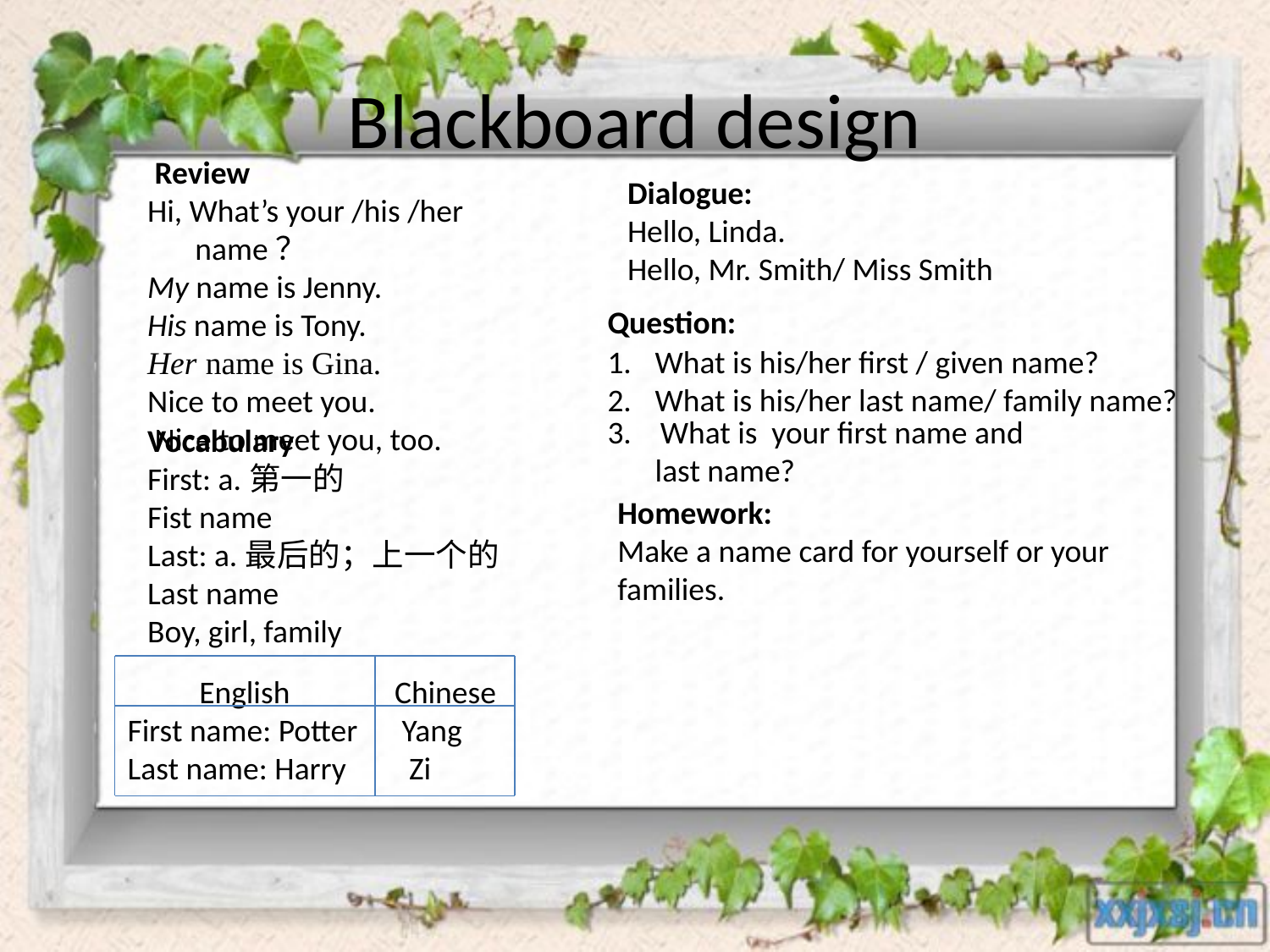

# Blackboard design
 Review
Hi, What’s your /his /her name？
My name is Jenny.
His name is Tony.
Her name is Gina.
Nice to meet you.
 Nice to meet you, too.

Dialogue:
Hello, Linda.
Hello, Mr. Smith/ Miss Smith
Question:

What is his/her first / given name?
What is his/her last name/ family name?

Vocabulary
First: a.第一的
Fist name
Last: a.最后的；上一个的
Last name
Boy, girl, family

3.    What is  your first name and last name?
Homework:
Make a name card for yourself or your families.
          English
First name: Potter
Last name: Harry
 Chinese
  Yang
   Zi